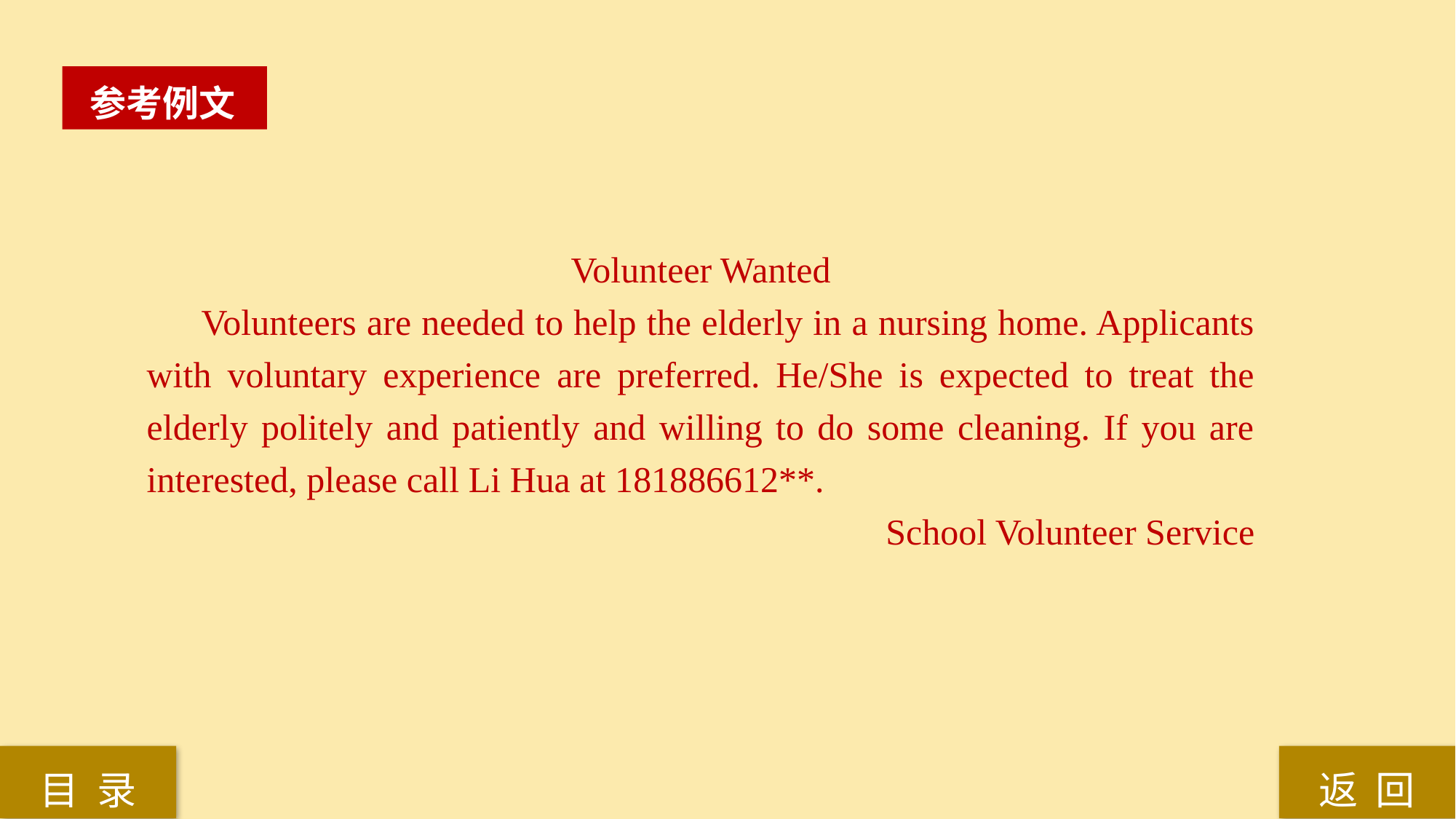

参考例文
Volunteer Wanted
Volunteers are needed to help the elderly in a nursing home. Applicants with voluntary experience are preferred. He/She is expected to treat the elderly politely and patiently and willing to do some cleaning. If you are interested, please call Li Hua at 181886612**.
School Volunteer Service
返  回